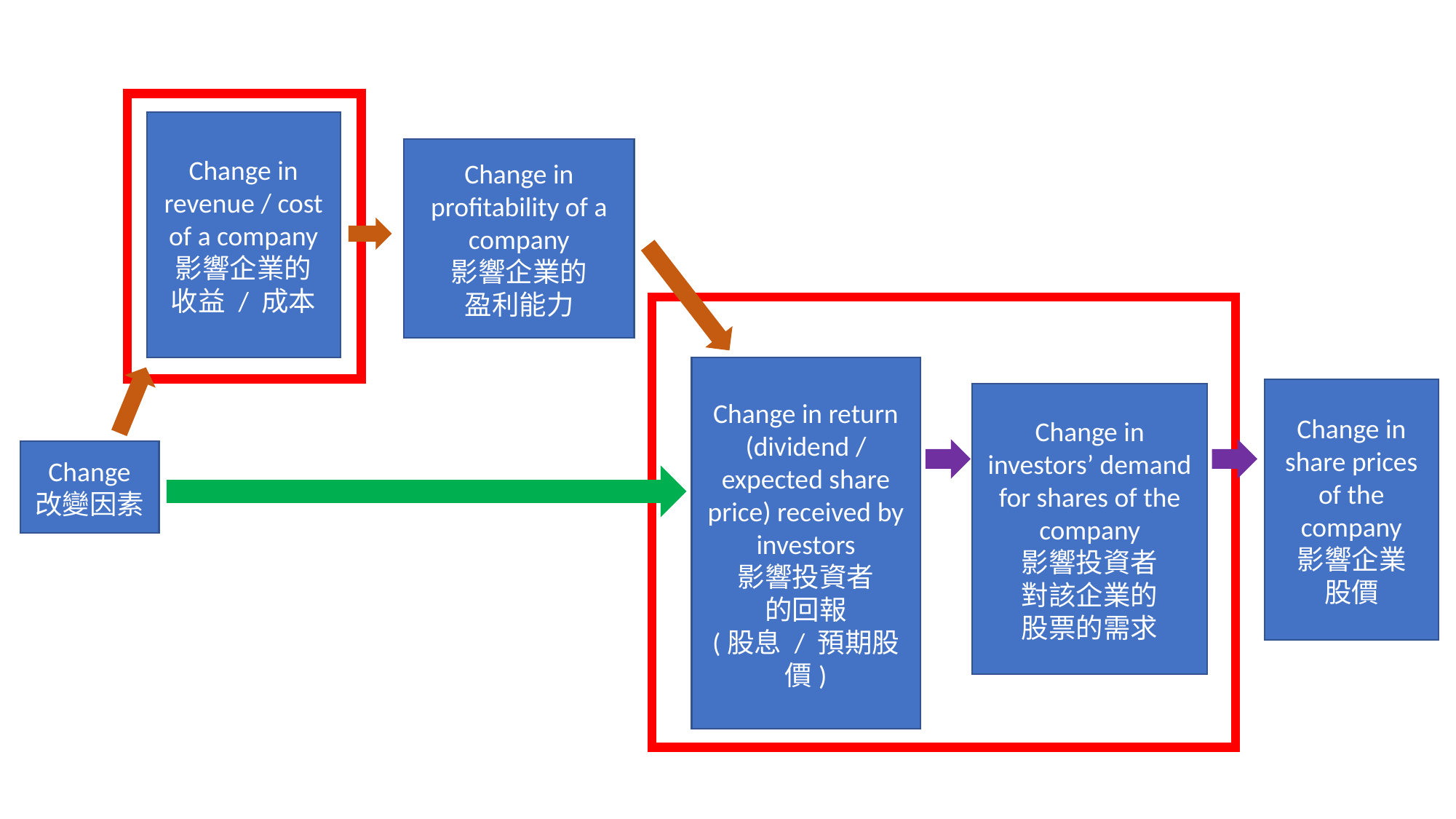

Change in revenue / cost of a company
影響企業的
收益 / 成本

Change in profitability of a company
影響企業的
盈利能力

Change in return (dividend / expected share price) received by investors
影響投資者
的回報
(股息 / 預期股價)

Change in share prices of the company
影響企業
股價
Change in investors’ demand
for shares of the company
影響投資者
對該企業的
股票的需求

Change
改變因素